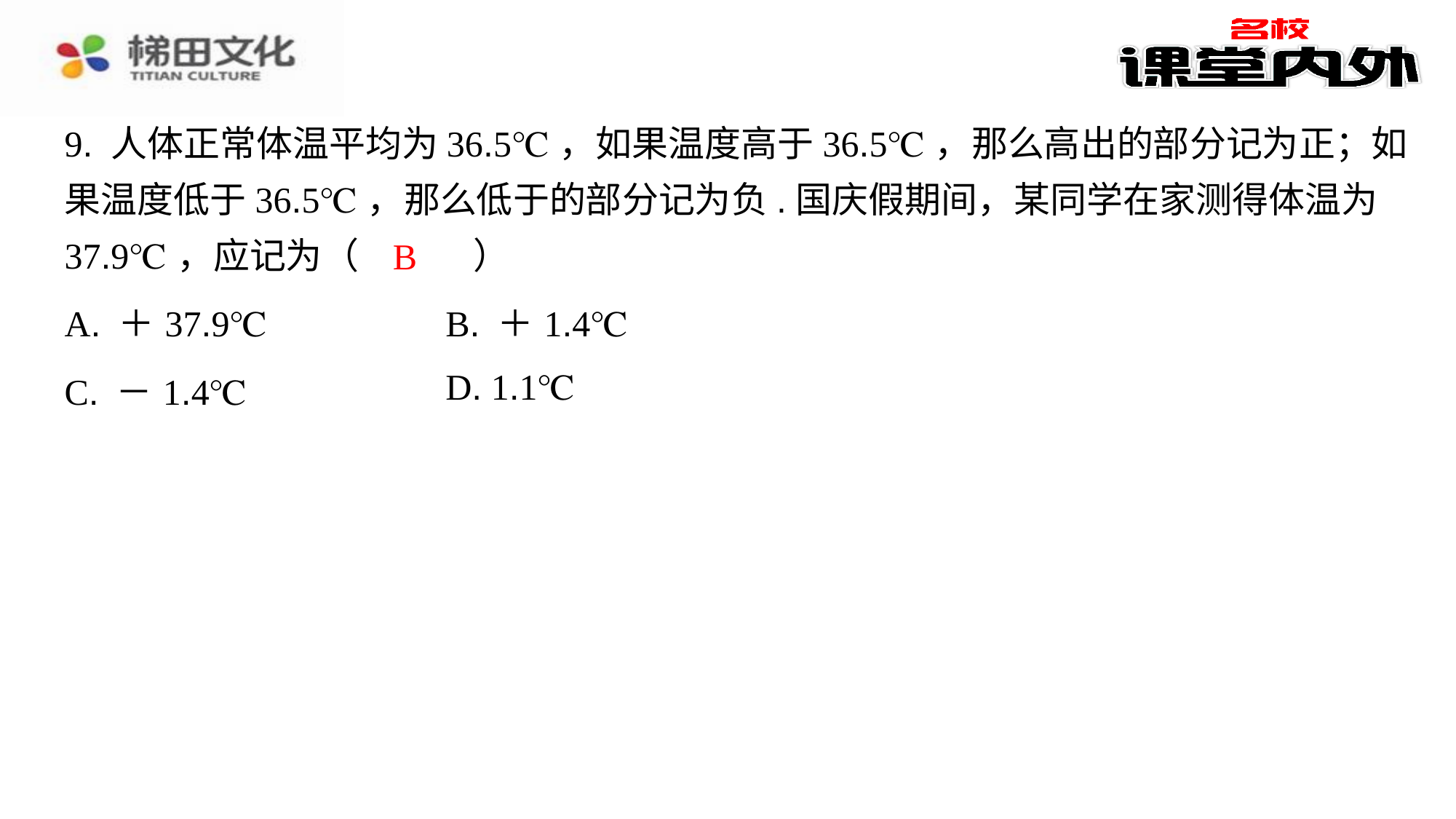

9. 人体正常体温平均为36.5℃，如果温度高于36.5℃，那么高出的部分记为正；如
果温度低于36.5℃，那么低于的部分记为负.国庆假期间，某同学在家测得体温为
37.9℃，应记为（　B　）
B
| A. ＋37.9℃ | B. ＋1.4℃ |
| --- | --- |
| C. －1.4℃ | D. 1.1℃ |